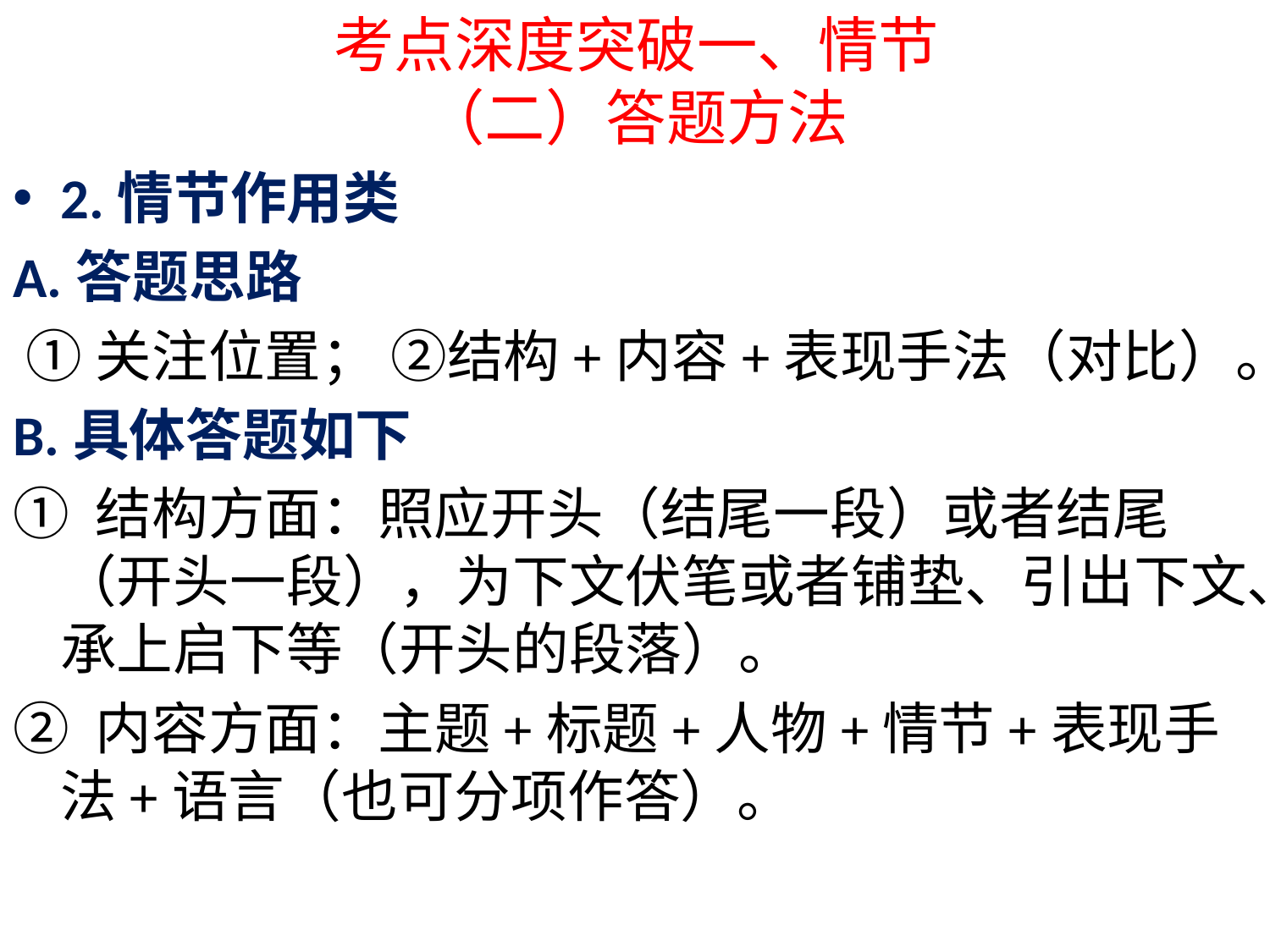

# 考点深度突破一、情节 （二）答题方法
2.情节作用类
A.答题思路
 ①关注位置； ②结构+内容+表现手法（对比）。
B.具体答题如下
① 结构方面：照应开头（结尾一段）或者结尾（开头一段），为下文伏笔或者铺垫、引出下文、承上启下等（开头的段落）。
② 内容方面：主题+标题+人物+情节+表现手法+语言（也可分项作答）。